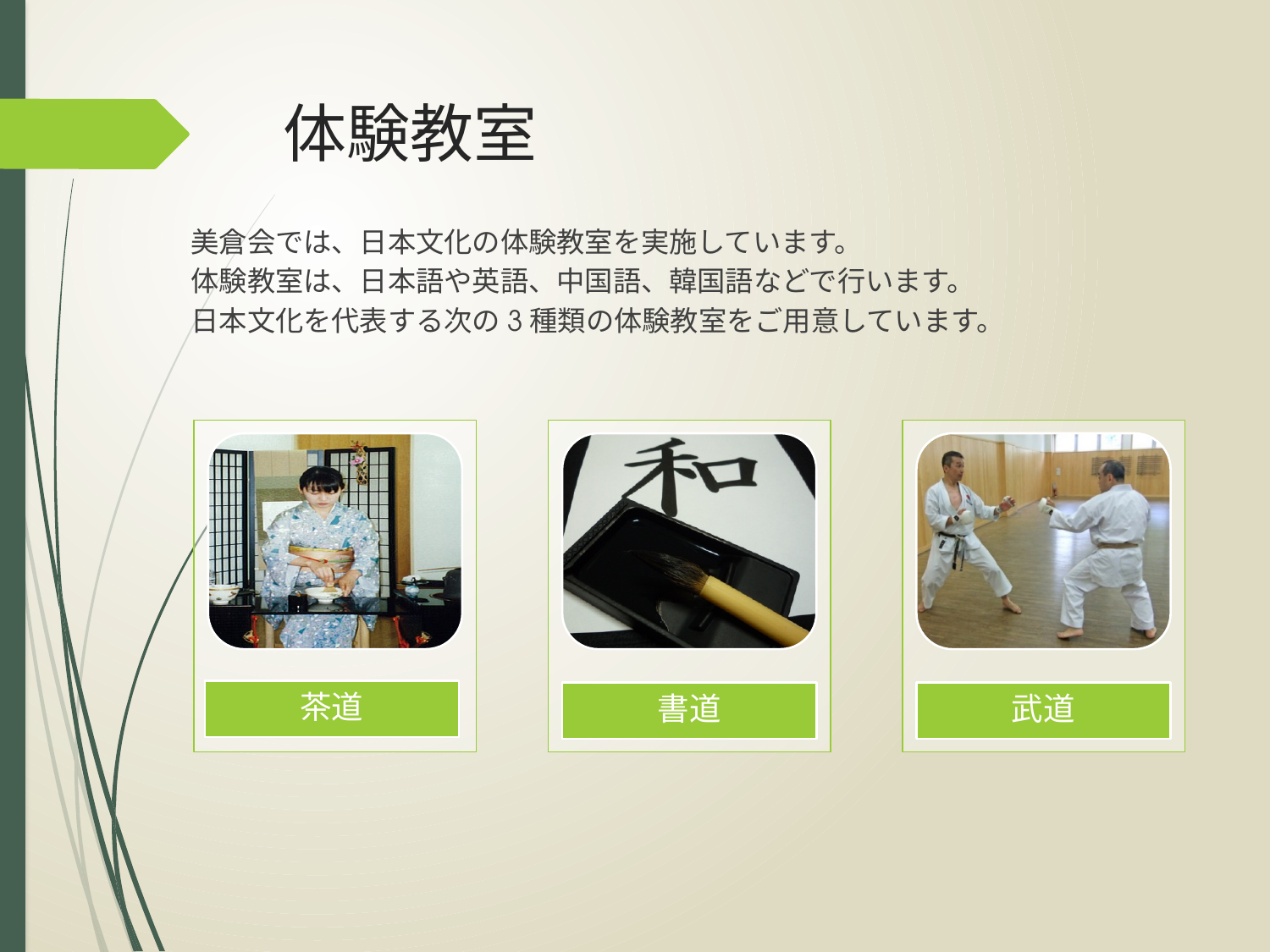

# 体験教室
美倉会では、日本文化の体験教室を実施しています。
体験教室は、日本語や英語、中国語、韓国語などで行います。
日本文化を代表する次の3種類の体験教室をご用意しています。
茶道

書道

武道